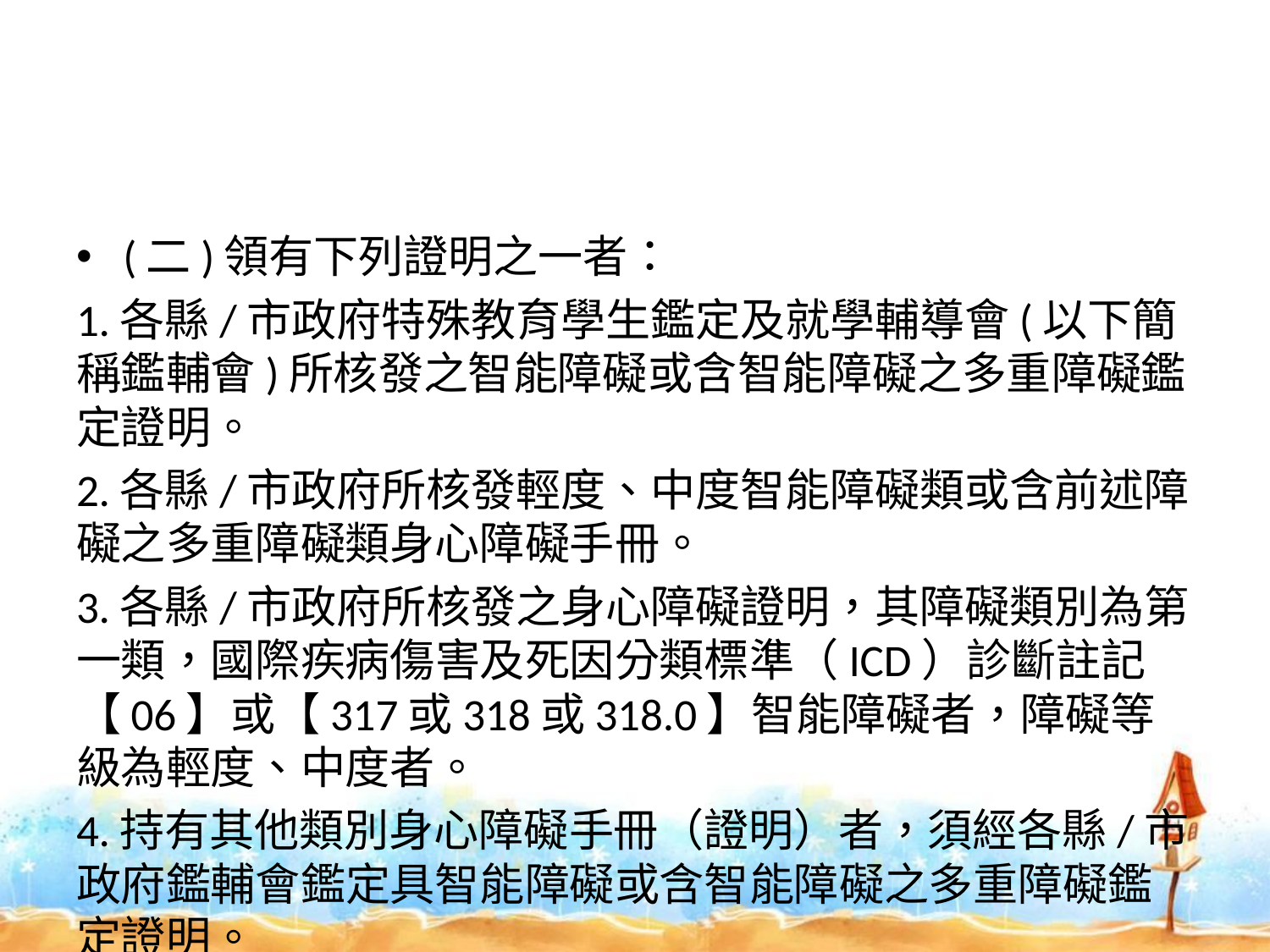

#
(二)領有下列證明之一者：
1.各縣/市政府特殊教育學生鑑定及就學輔導會(以下簡稱鑑輔會)所核發之智能障礙或含智能障礙之多重障礙鑑定證明。
2.各縣/市政府所核發輕度、中度智能障礙類或含前述障礙之多重障礙類身心障礙手冊。
3.各縣/市政府所核發之身心障礙證明，其障礙類別為第一類，國際疾病傷害及死因分類標準（ICD）診斷註記【06】或【317或318或318.0】智能障礙者，障礙等級為輕度、中度者。
4.持有其他類別身心障礙手冊（證明）者，須經各縣/市政府鑑輔會鑑定具智能障礙或含智能障礙之多重障礙鑑定證明。